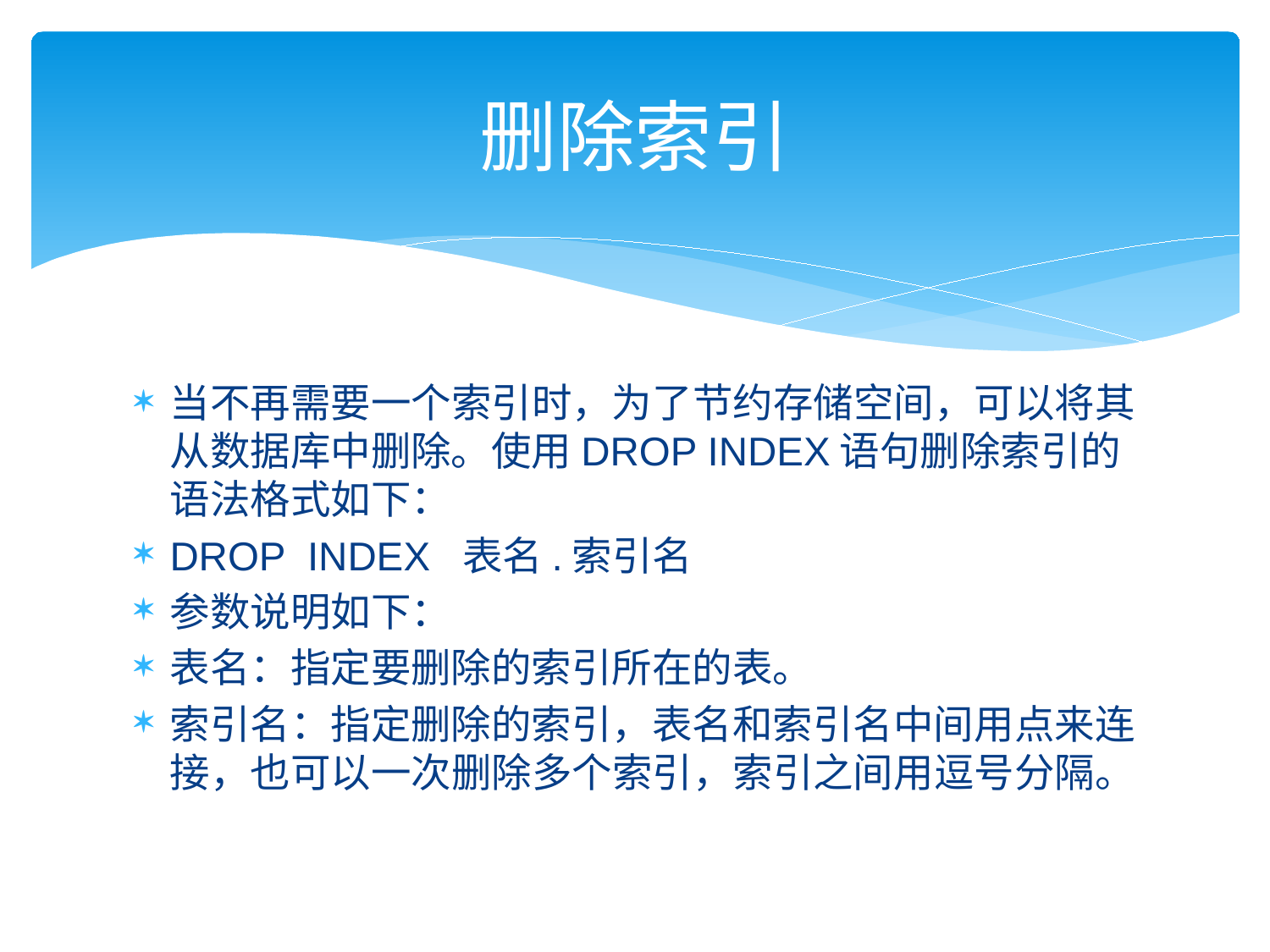

# 删除索引
当不再需要一个索引时，为了节约存储空间，可以将其从数据库中删除。使用DROP INDEX语句删除索引的语法格式如下：
DROP  INDEX  表名.索引名
参数说明如下：
表名：指定要删除的索引所在的表。
索引名：指定删除的索引，表名和索引名中间用点来连接，也可以一次删除多个索引，索引之间用逗号分隔。